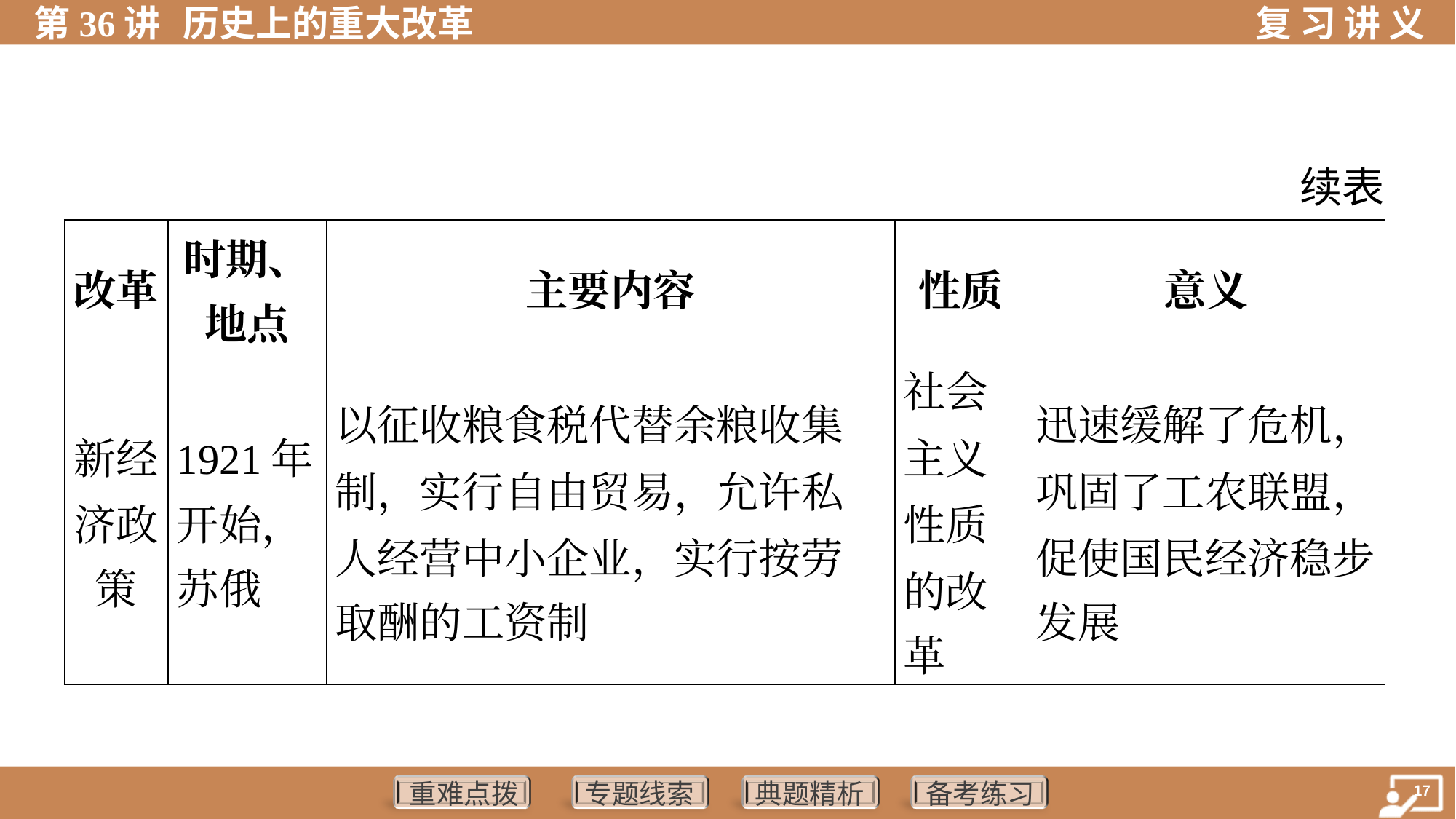

续表
| 改革 | 时期、 地点 | 主要内容 | 性质 | 意义 |
| --- | --- | --- | --- | --- |
| 新经 济政 策 | 1921年 开始， 苏俄 | 以征收粮食税代替余粮收集 制，实行自由贸易，允许私 人经营中小企业，实行按劳 取酬的工资制 | 社会 主义 性质 的改 革 | 迅速缓解了危机， 巩固了工农联盟， 促使国民经济稳步 发展 |